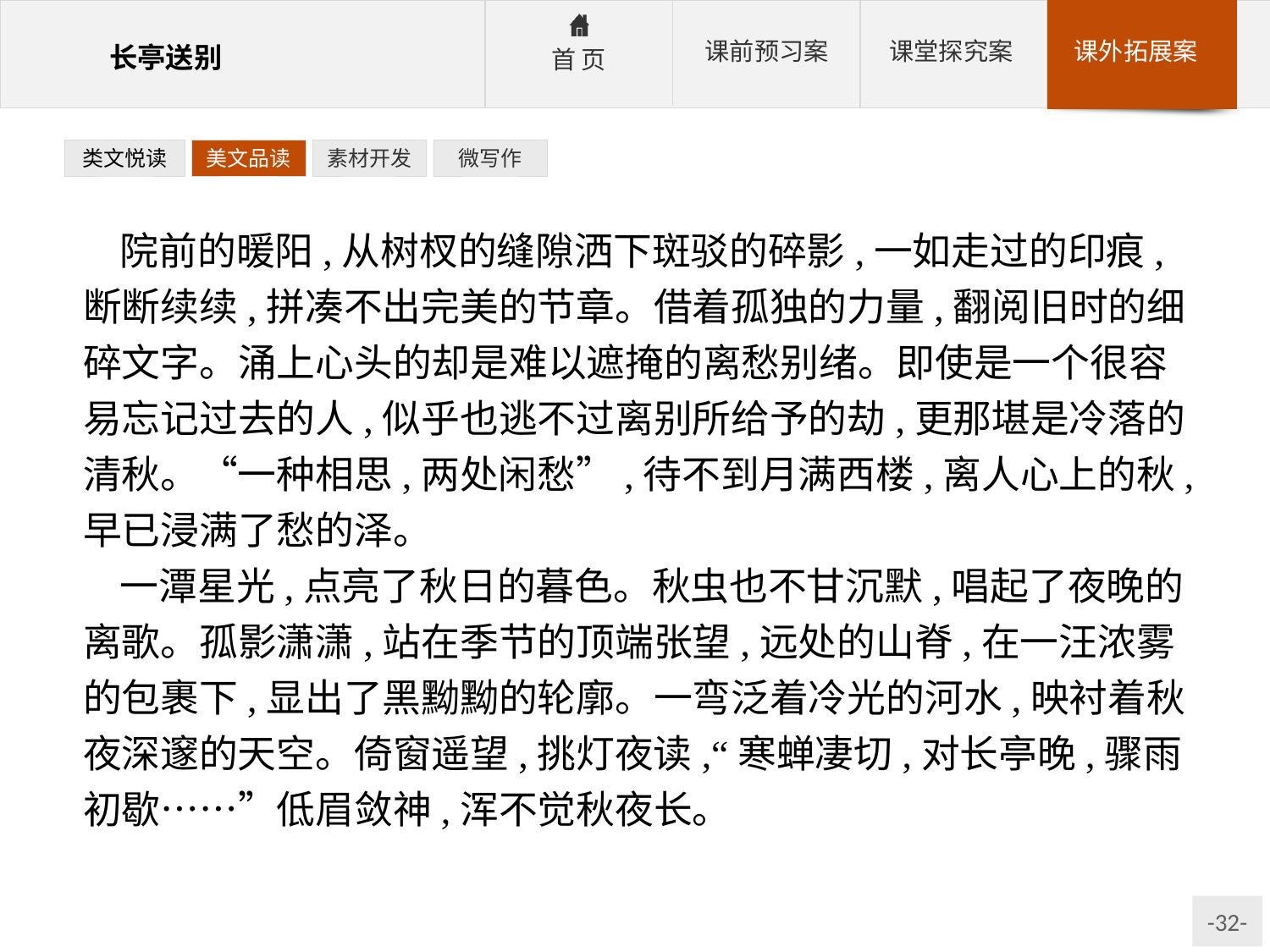

类文悦读
美文品读
素材开发
微写作
院前的暖阳,从树杈的缝隙洒下斑驳的碎影,一如走过的印痕,断断续续,拼凑不出完美的节章。借着孤独的力量,翻阅旧时的细碎文字。涌上心头的却是难以遮掩的离愁别绪。即使是一个很容易忘记过去的人,似乎也逃不过离别所给予的劫,更那堪是冷落的清秋。“一种相思,两处闲愁”,待不到月满西楼,离人心上的秋,早已浸满了愁的泽。
一潭星光,点亮了秋日的暮色。秋虫也不甘沉默,唱起了夜晚的离歌。孤影潇潇,站在季节的顶端张望,远处的山脊,在一汪浓雾的包裹下,显出了黑黝黝的轮廓。一弯泛着冷光的河水,映衬着秋夜深邃的天空。倚窗遥望,挑灯夜读,“寒蝉凄切,对长亭晚,骤雨初歇……”低眉敛神,浑不觉秋夜长。